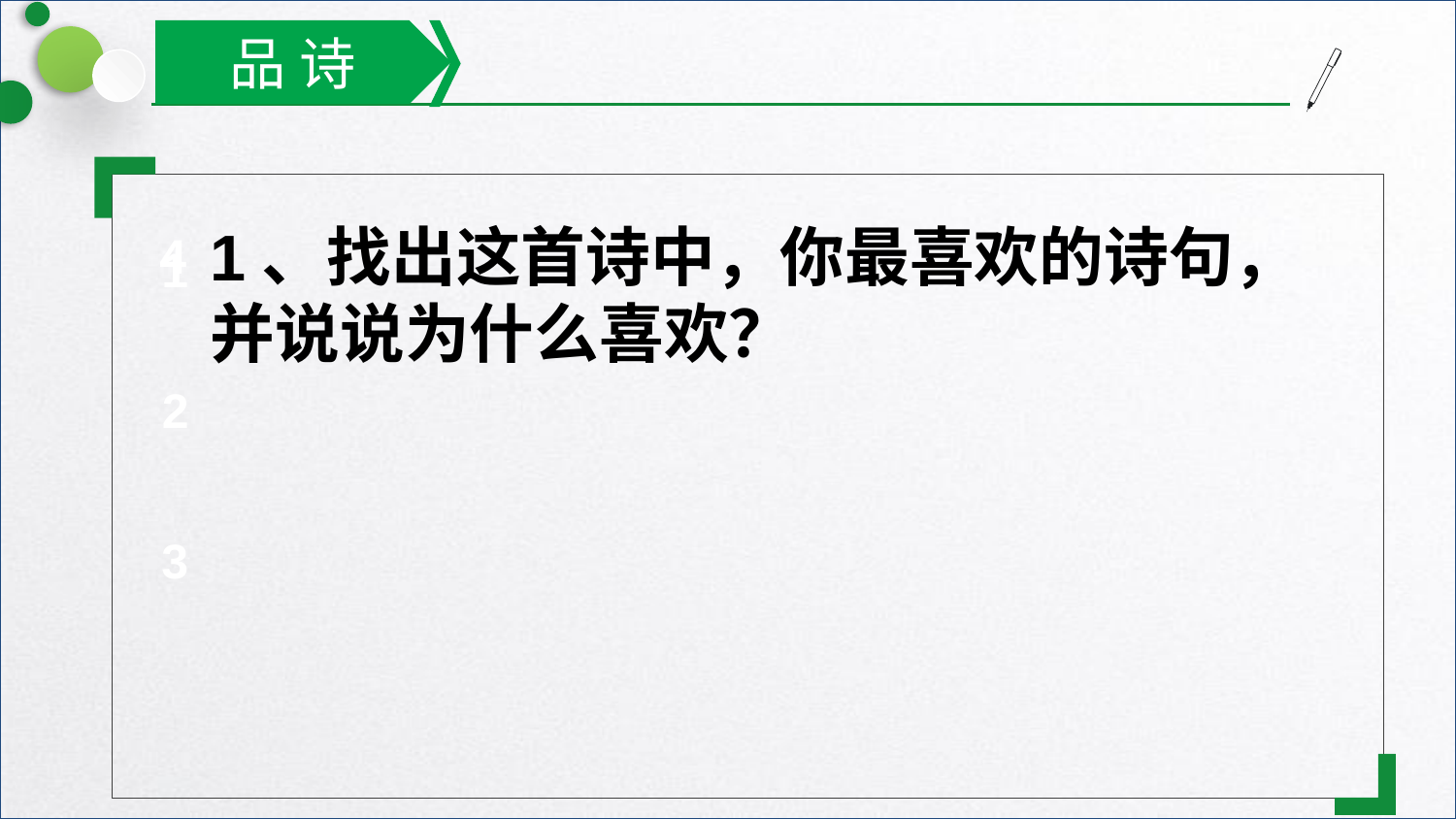

品 诗

1、找出这首诗中，你最喜欢的诗句，并说说为什么喜欢？
4
1
2
3